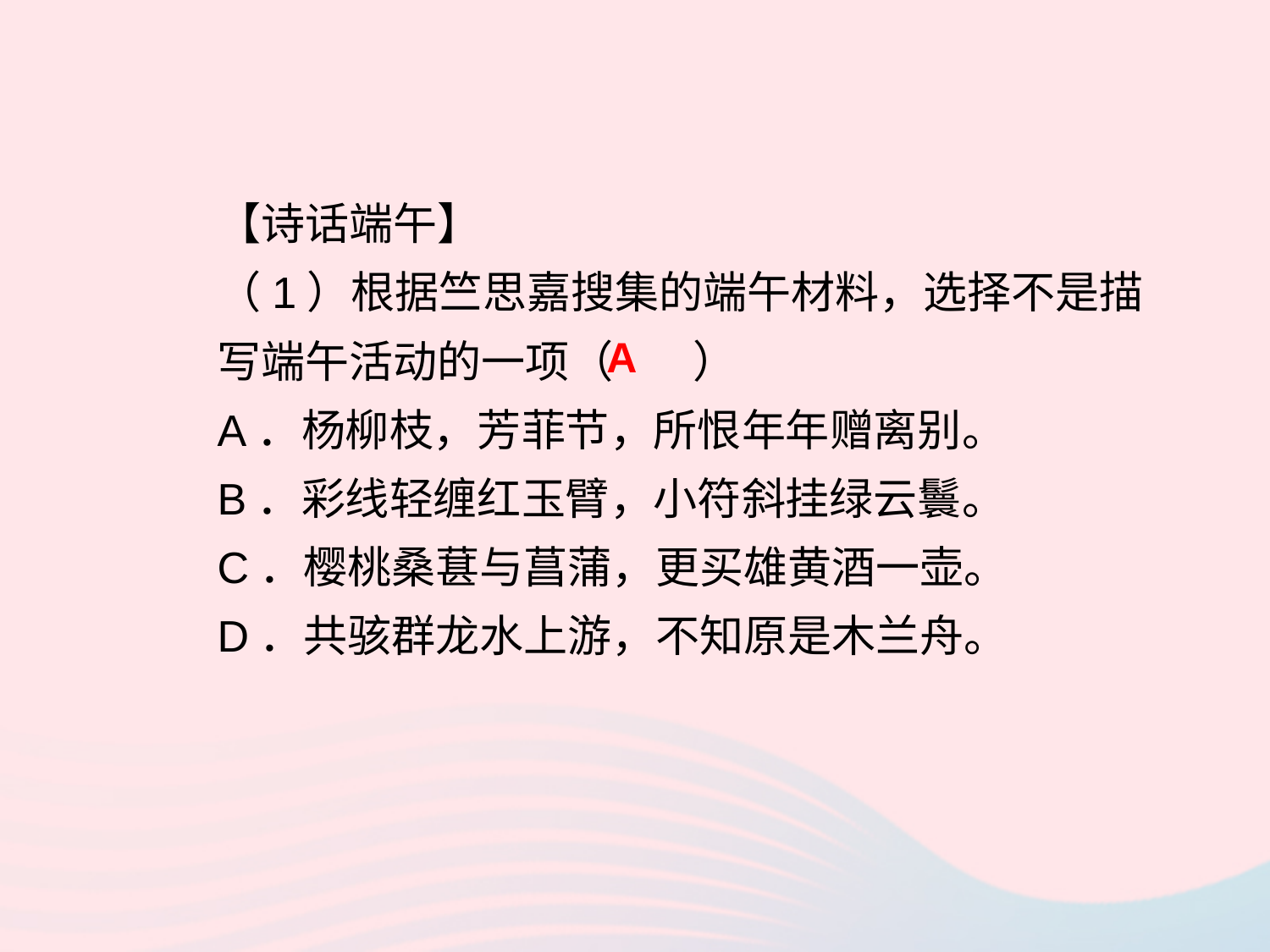

【诗话端午】
（1）根据竺思嘉搜集的端午材料，选择不是描写端午活动的一项（        ）
A．杨柳枝，芳菲节，所恨年年赠离别。
B．彩线轻缠红玉臂，小符斜挂绿云鬟。
C．樱桃桑葚与菖蒲，更买雄黄酒一壶。
D．共骇群龙水上游，不知原是木兰舟。
A